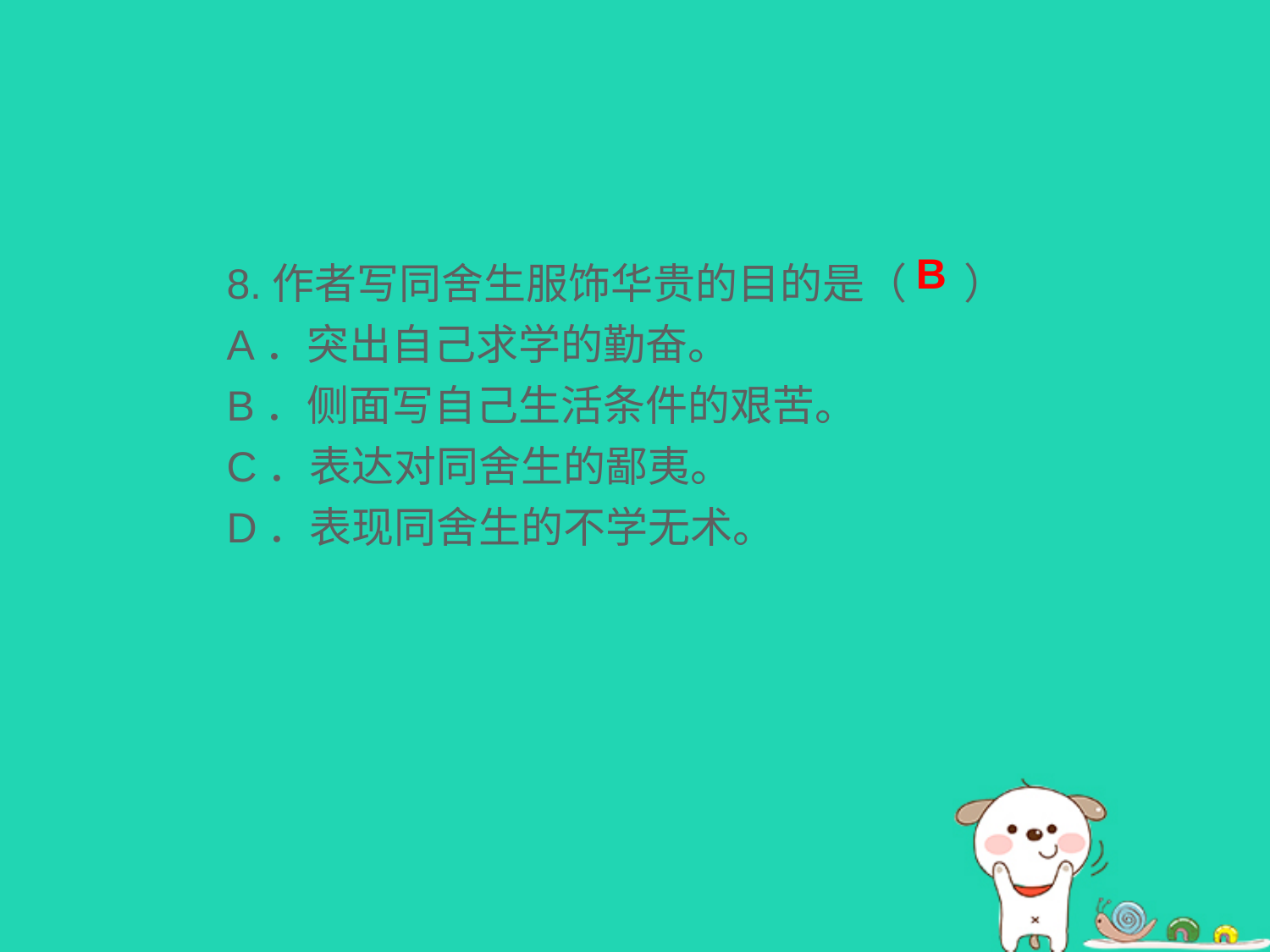

8.作者写同舍生服饰华贵的目的是（      ）
A．突出自己求学的勤奋。
B．侧面写自己生活条件的艰苦。
C．表达对同舍生的鄙夷。
D．表现同舍生的不学无术。
B